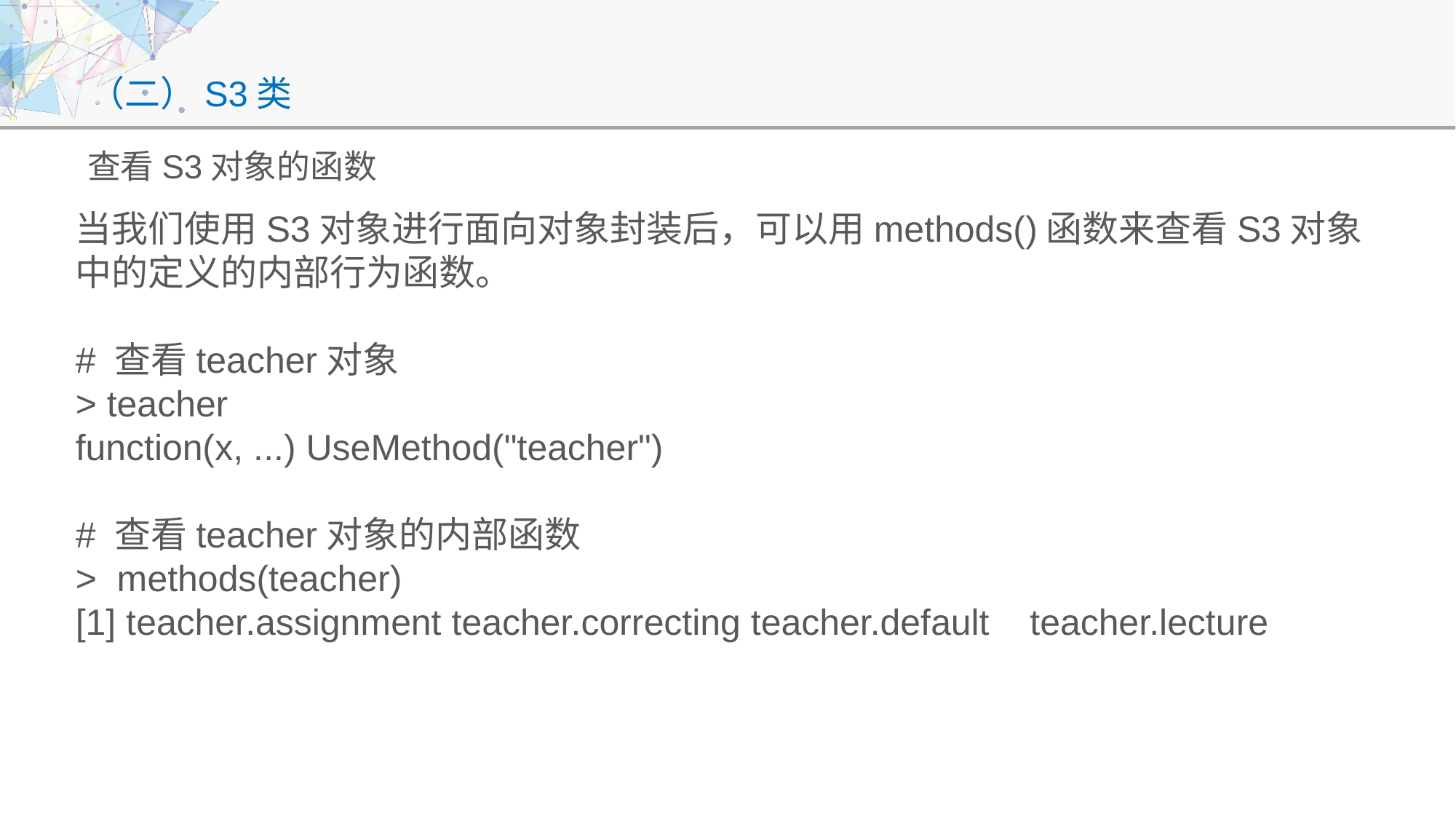

# （二）S3类
查看S3对象的函数
当我们使用S3对象进行面向对象封装后，可以用methods()函数来查看S3对象中的定义的内部行为函数。

# 查看teacher对象
> teacher
function(x, ...) UseMethod("teacher")

# 查看teacher对象的内部函数
>  methods(teacher)
[1] teacher.assignment teacher.correcting teacher.default    teacher.lecture